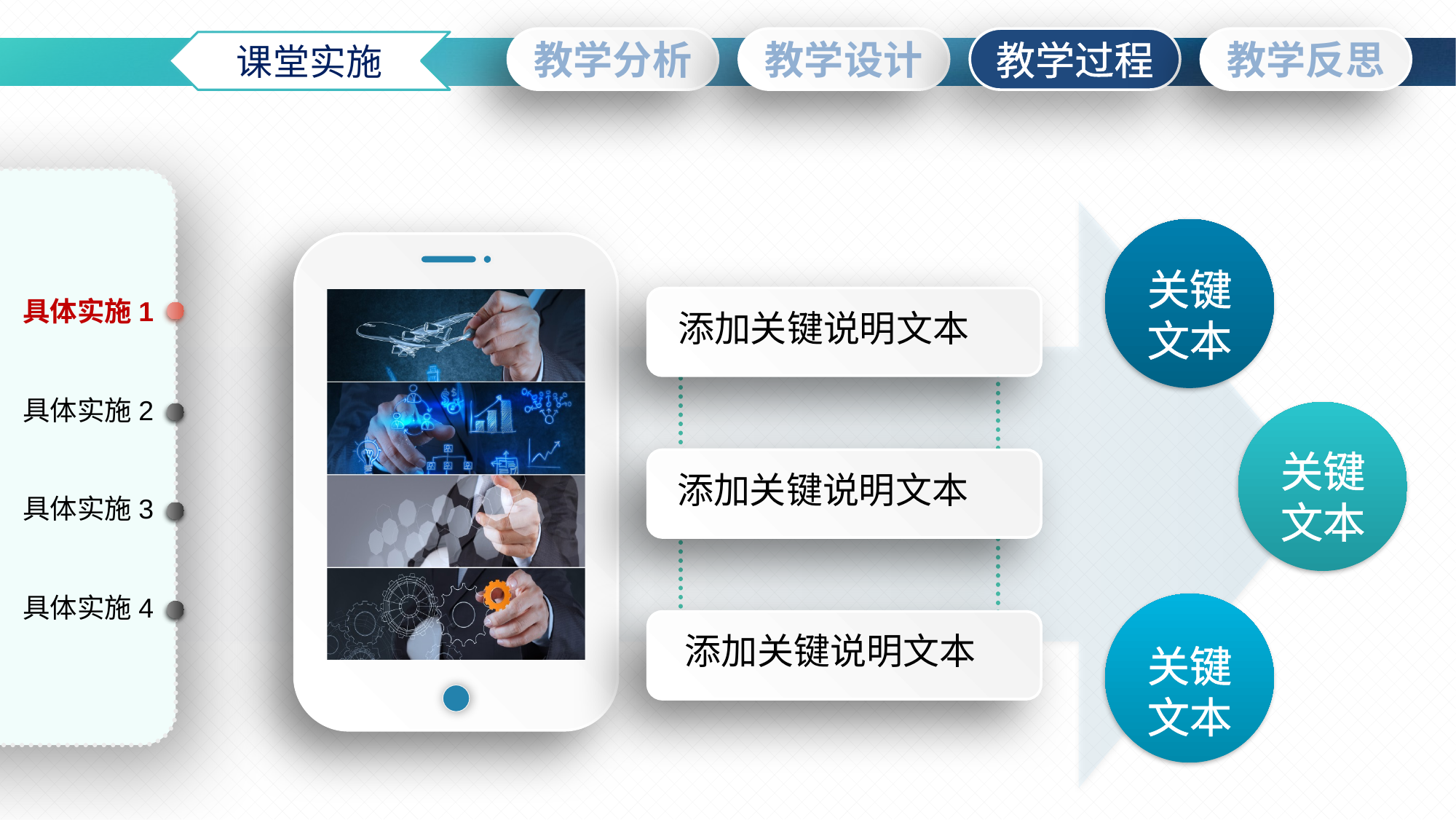

课堂实施

关键
文本

添加关键说明文本
具体实施1

具体实施2

关键
文本

添加关键说明文本
具体实施3

具体实施4

关键
文本

添加关键说明文本